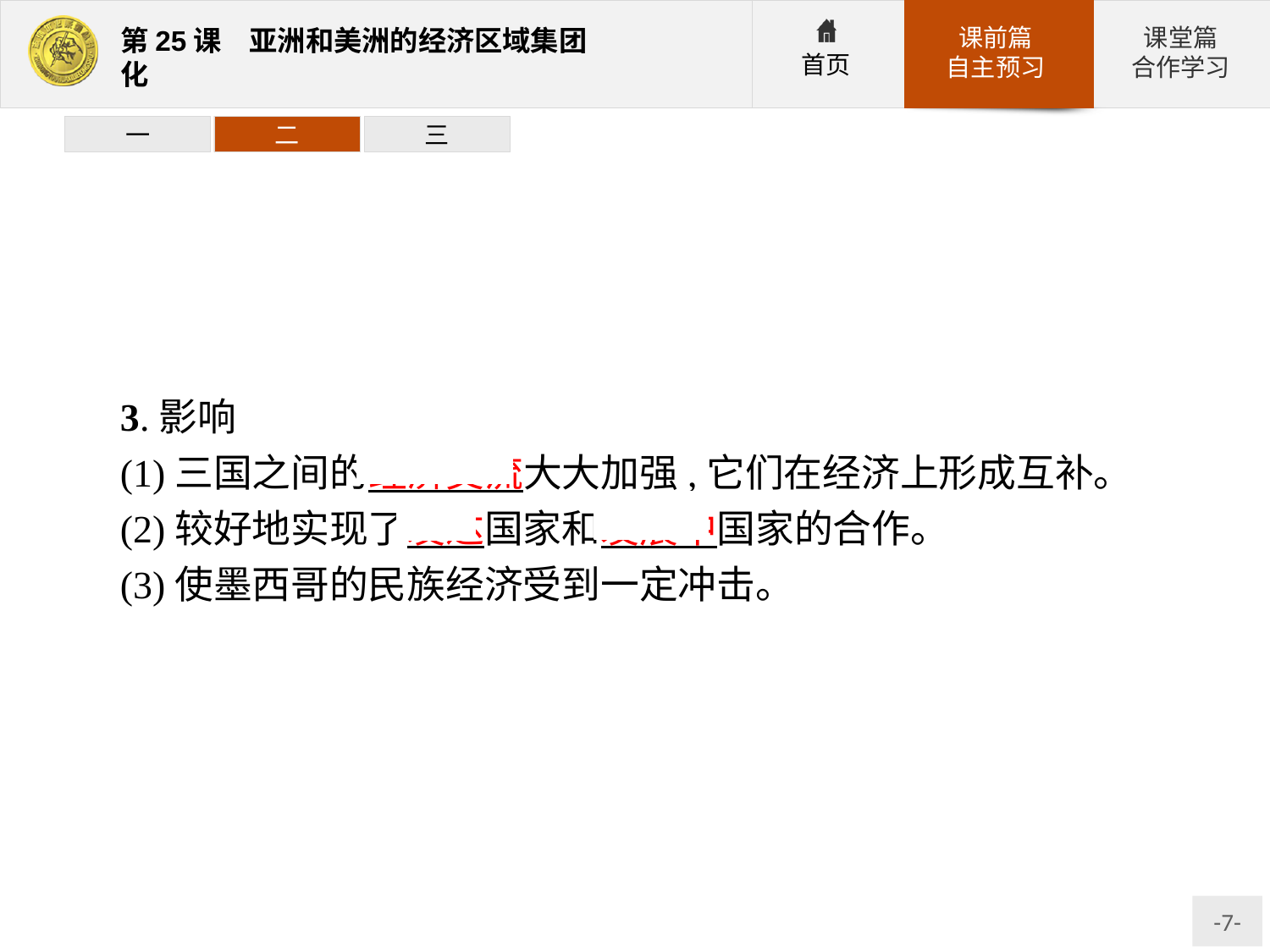

一
二
三
3.影响
(1)三国之间的经济交流大大加强,它们在经济上形成互补。
(2)较好地实现了发达国家和发展中国家的合作。
(3)使墨西哥的民族经济受到一定冲击。